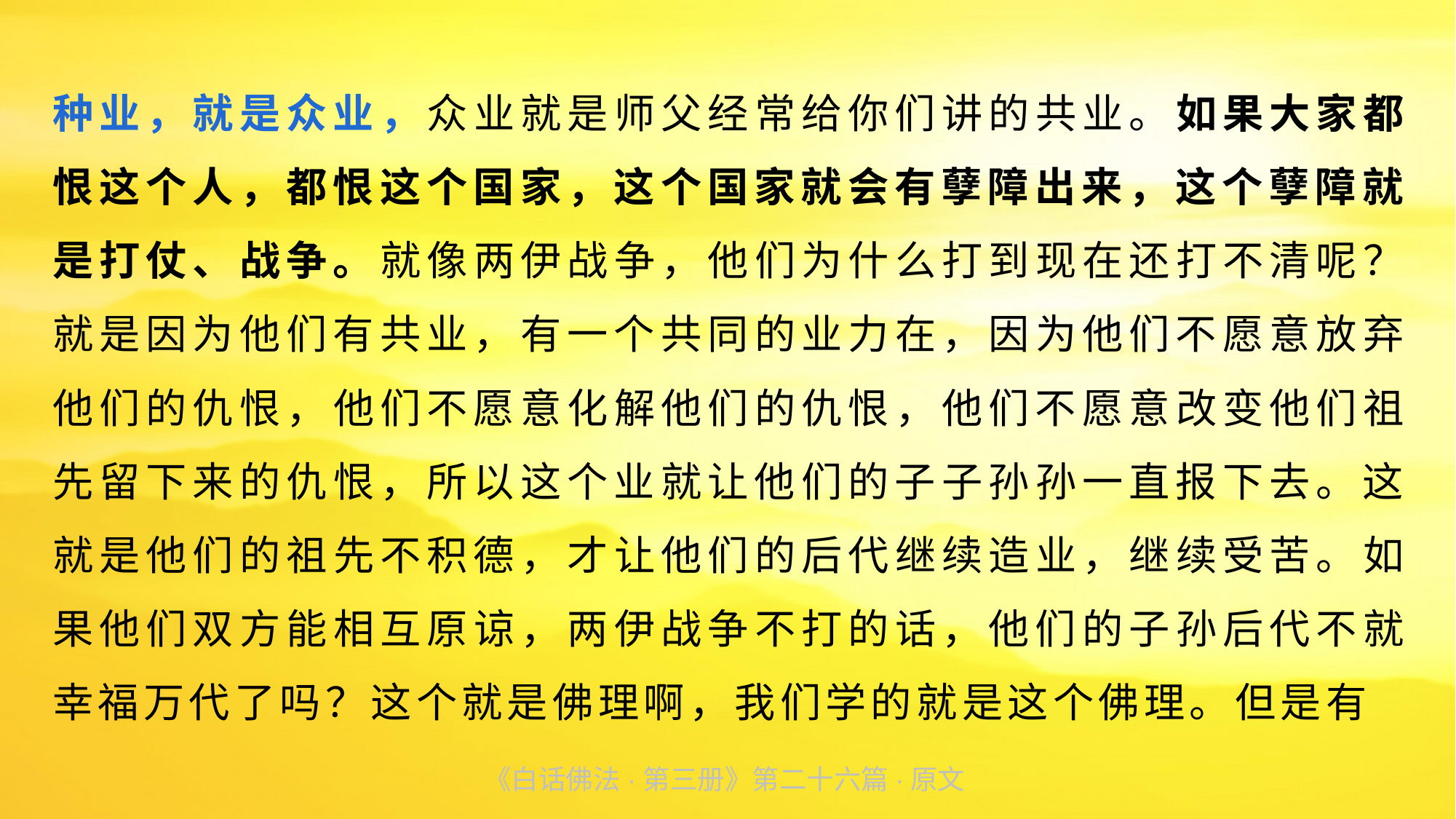

种业，就是众业，众业就是师父经常给你们讲的共业。如果大家都恨这个人，都恨这个国家，这个国家就会有孽障出来，这个孽障就是打仗、战争。就像两伊战争，他们为什么打到现在还打不清呢？就是因为他们有共业，有一个共同的业力在，因为他们不愿意放弃他们的仇恨，他们不愿意化解他们的仇恨，他们不愿意改变他们祖先留下来的仇恨，所以这个业就让他们的子子孙孙一直报下去。这就是他们的祖先不积德，才让他们的后代继续造业，继续受苦。如果他们双方能相互原谅，两伊战争不打的话，他们的子孙后代不就幸福万代了吗？这个就是佛理啊，我们学的就是这个佛理。但是有
《白话佛法·第三册》第二十六篇·原文